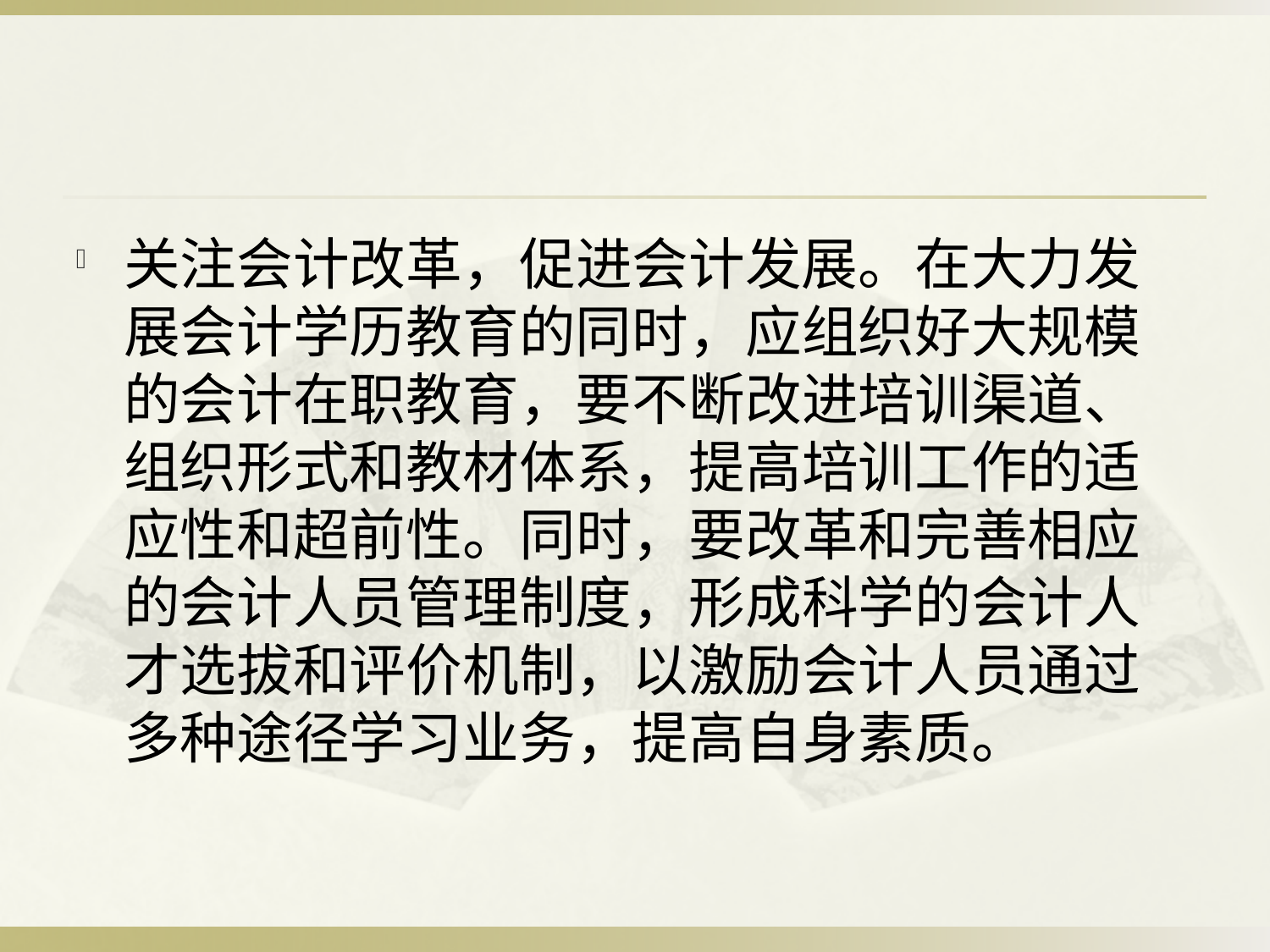

关注会计改革，促进会计发展。在大力发展会计学历教育的同时，应组织好大规模的会计在职教育，要不断改进培训渠道、组织形式和教材体系，提高培训工作的适应性和超前性。同时，要改革和完善相应的会计人员管理制度，形成科学的会计人才选拔和评价机制，以激励会计人员通过多种途径学习业务，提高自身素质。